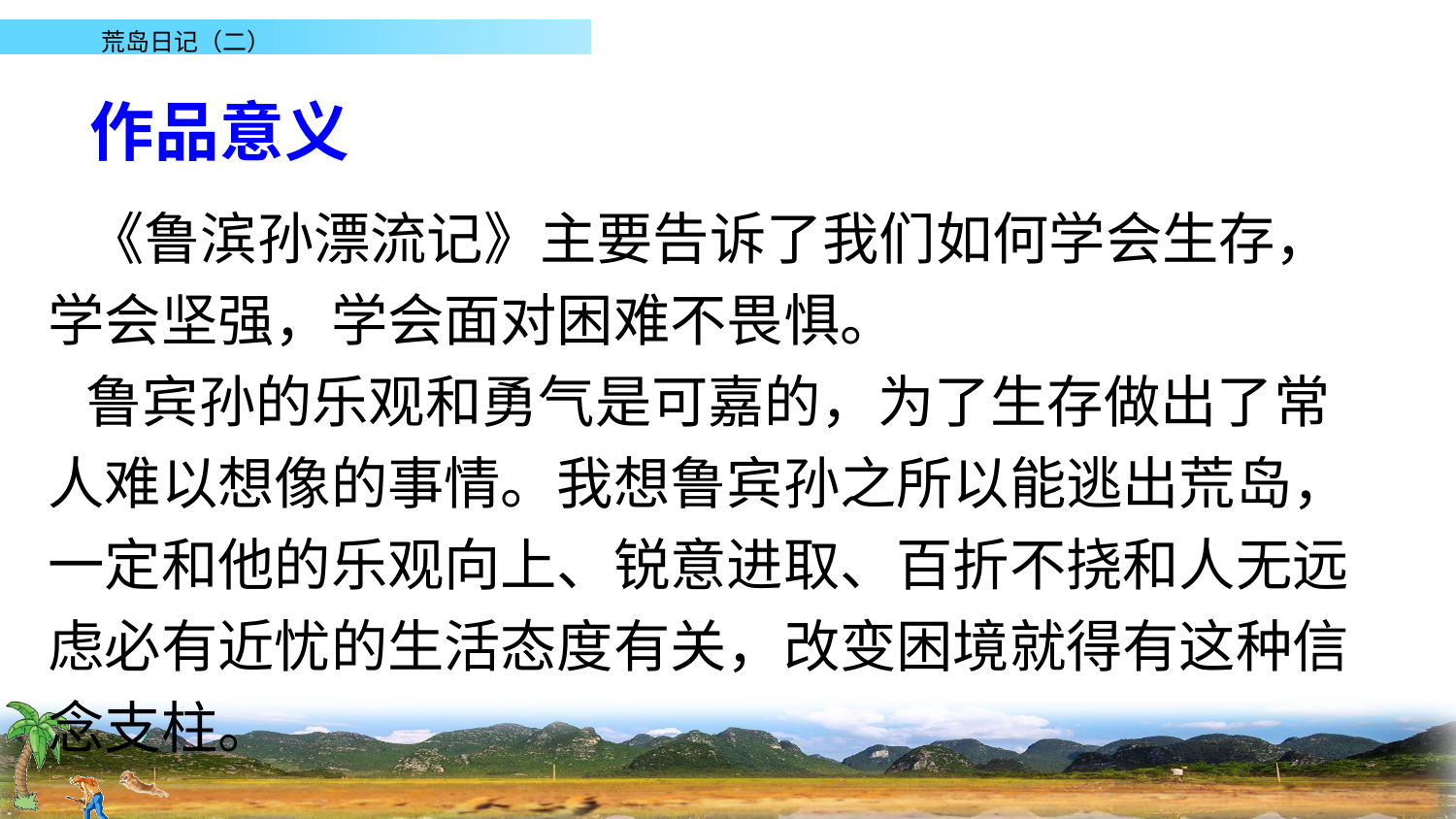

作品意义
  《鲁滨孙漂流记》主要告诉了我们如何学会生存，学会坚强，学会面对困难不畏惧。
   鲁宾孙的乐观和勇气是可嘉的，为了生存做出了常人难以想像的事情。我想鲁宾孙之所以能逃出荒岛，一定和他的乐观向上、锐意进取、百折不挠和人无远虑必有近忧的生活态度有关，改变困境就得有这种信念支柱。